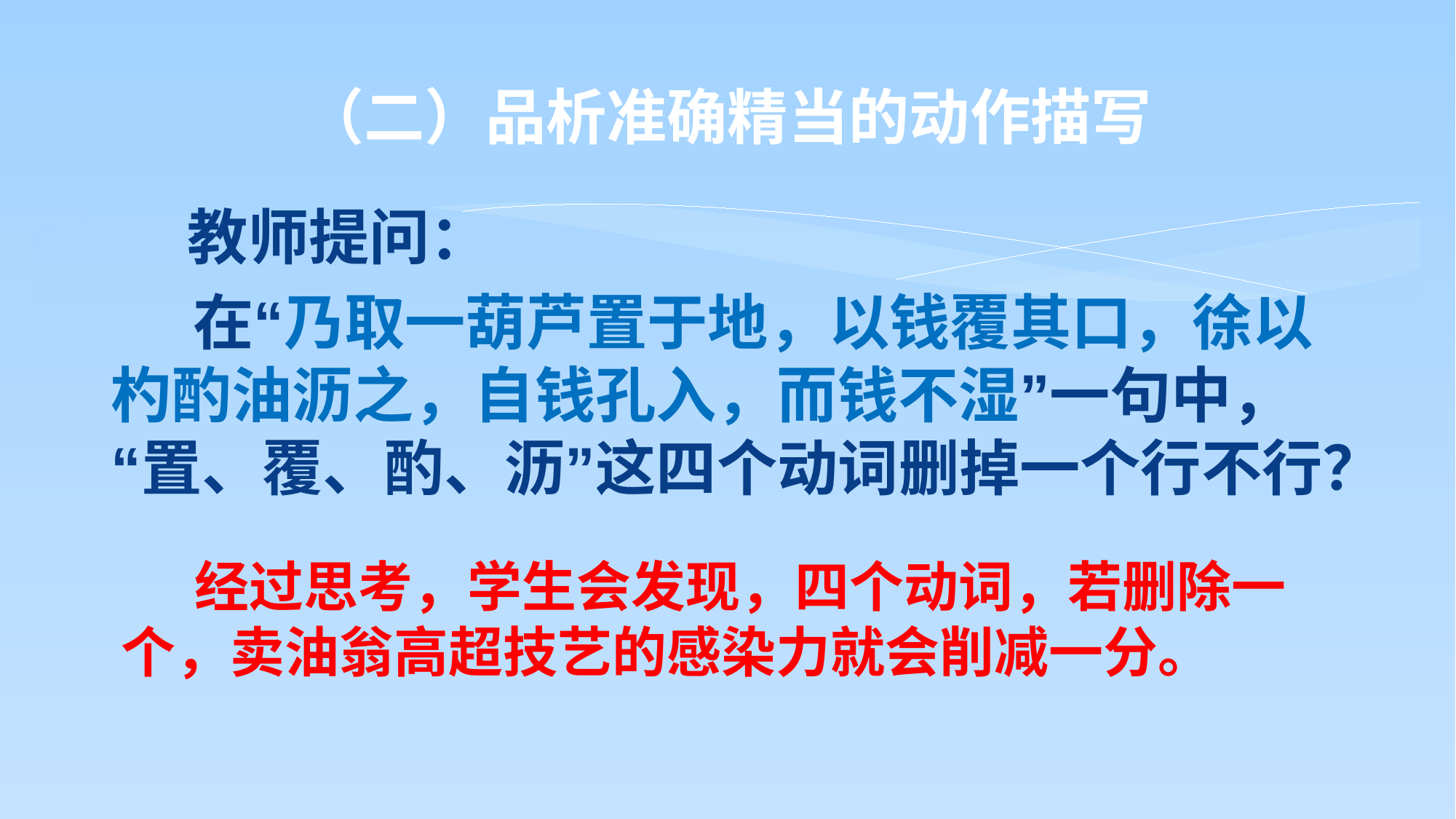

# （二）品析准确精当的动作描写
    教师提问：
    在“乃取一葫芦置于地，以钱覆其口，徐以杓酌油沥之，自钱孔入，而钱不湿”一句中，“置、覆、酌、沥”这四个动词删掉一个行不行？
    经过思考，学生会发现，四个动词，若删除一个，卖油翁高超技艺的感染力就会削减一分。